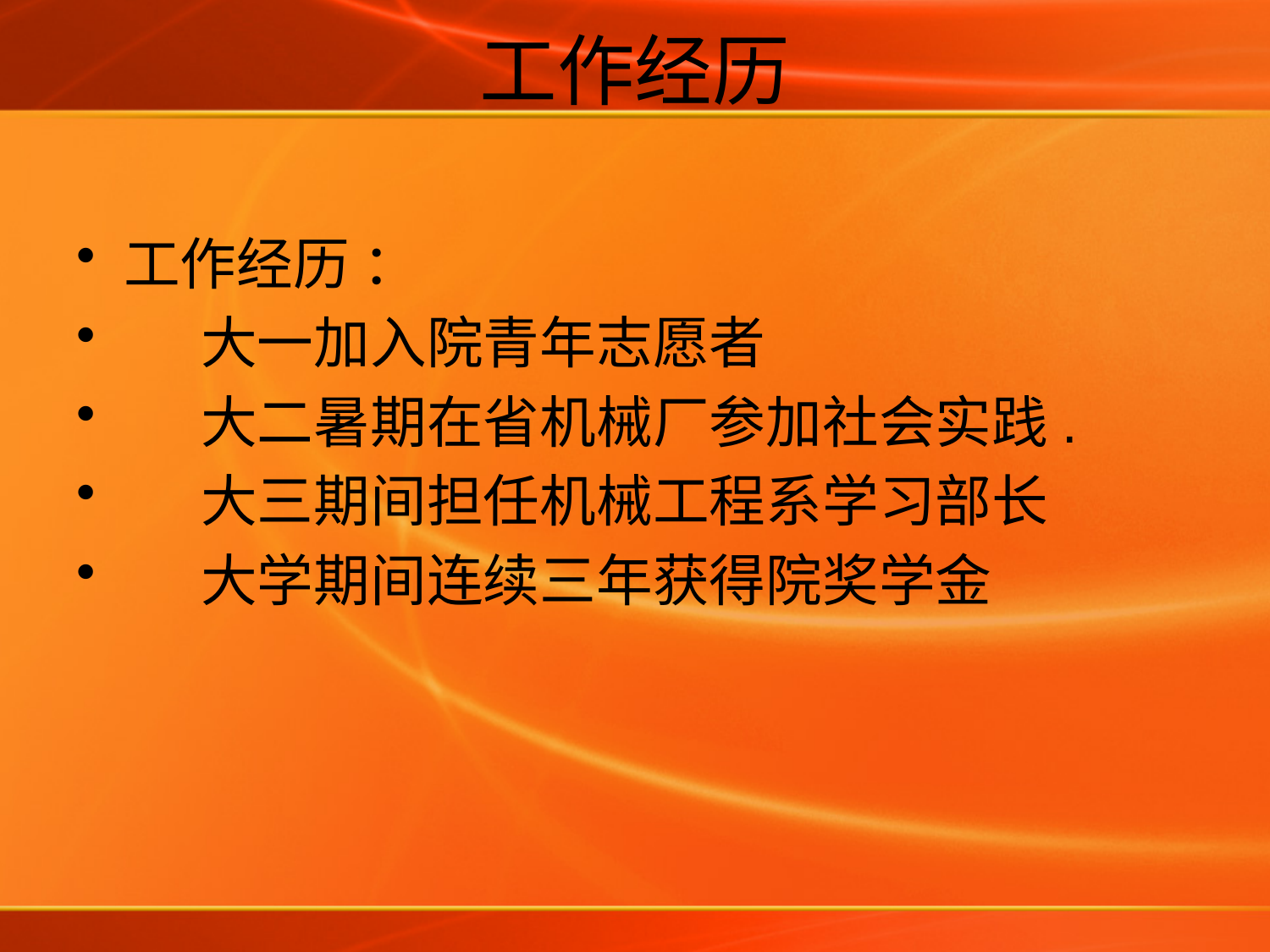

# 工作经历
工作经历 ：
     大一加入院青年志愿者
     大二暑期在省机械厂参加社会实践.
     大三期间担任机械工程系学习部长
     大学期间连续三年获得院奖学金